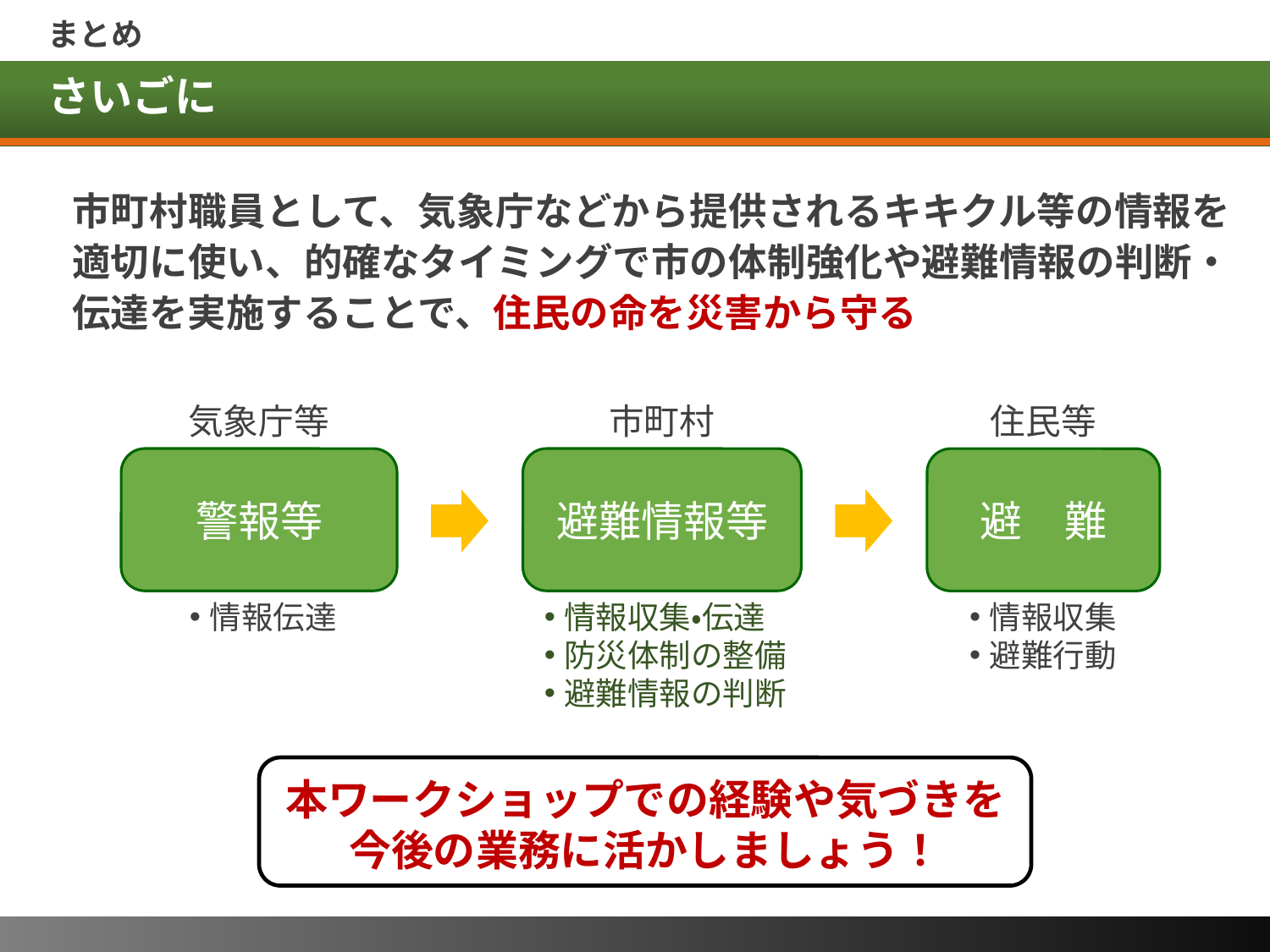

まとめ
# さいごに
市町村職員として、気象庁などから提供されるキキクル等の情報を
適切に使い、的確なタイミングで市の体制強化や避難情報の判断・
伝達を実施することで、住民の命を災害から守る
気象庁等
市町村
住民等
警報等
避難情報等
避　難

情報伝達
情報収集・伝達
防災体制の整備
避難情報の判断
情報収集
避難行動

本ワークショップでの経験や気づきを
今後の業務に活かしましょう！
73